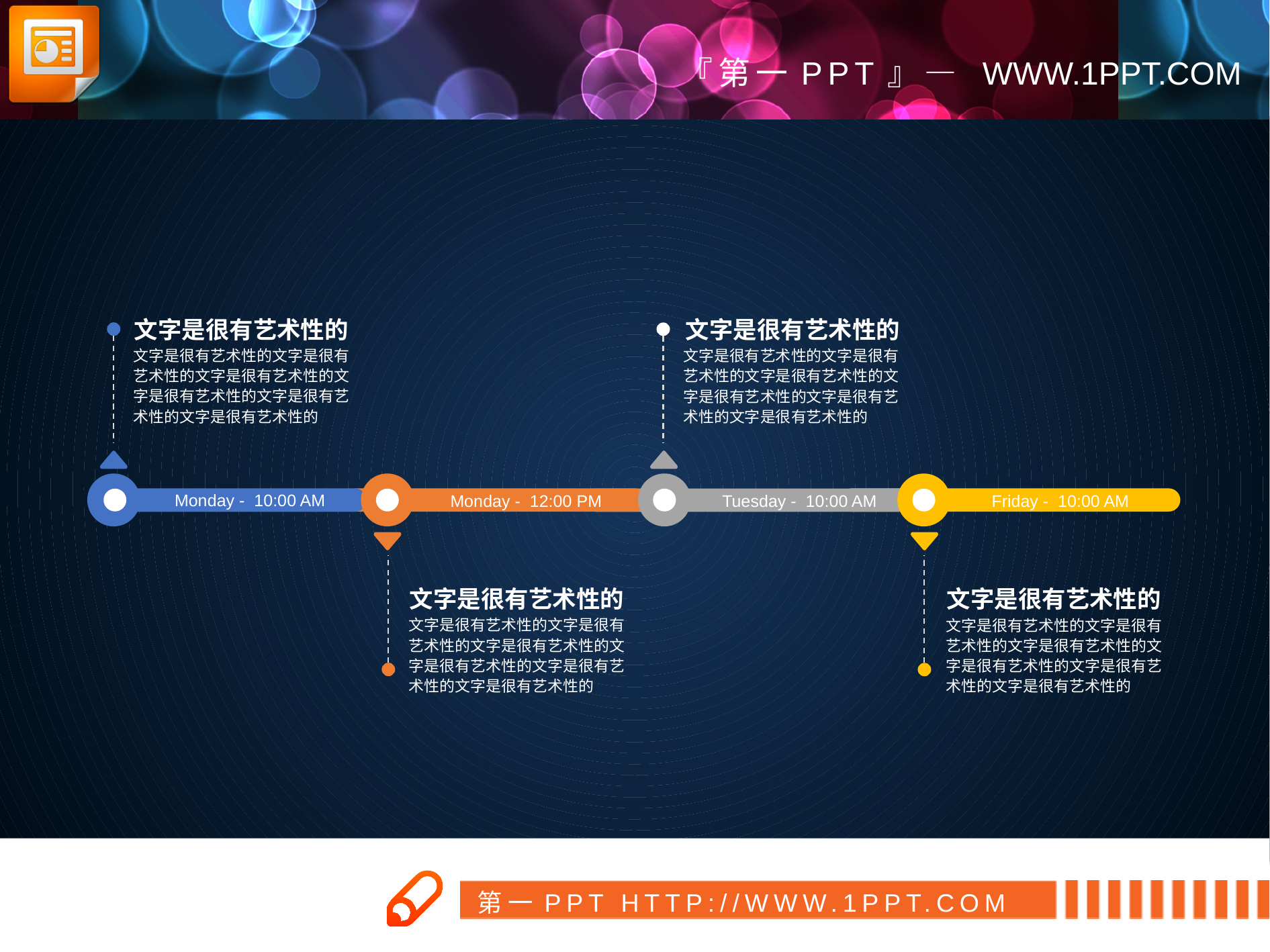

文字是很有艺术性的
文字是很有艺术性的
文字是很有艺术性的文字是很有艺术性的文字是很有艺术性的文字是很有艺术性的文字是很有艺术性的文字是很有艺术性的

文字是很有艺术性的文字是很有艺术性的文字是很有艺术性的文字是很有艺术性的文字是很有艺术性的文字是很有艺术性的

Monday -  10:00 AM
Monday -  12:00 PM
Tuesday -  10:00 AM
Friday -  10:00 AM

文字是很有艺术性的
文字是很有艺术性的
文字是很有艺术性的文字是很有艺术性的文字是很有艺术性的文字是很有艺术性的文字是很有艺术性的文字是很有艺术性的

文字是很有艺术性的文字是很有艺术性的文字是很有艺术性的文字是很有艺术性的文字是很有艺术性的文字是很有艺术性的